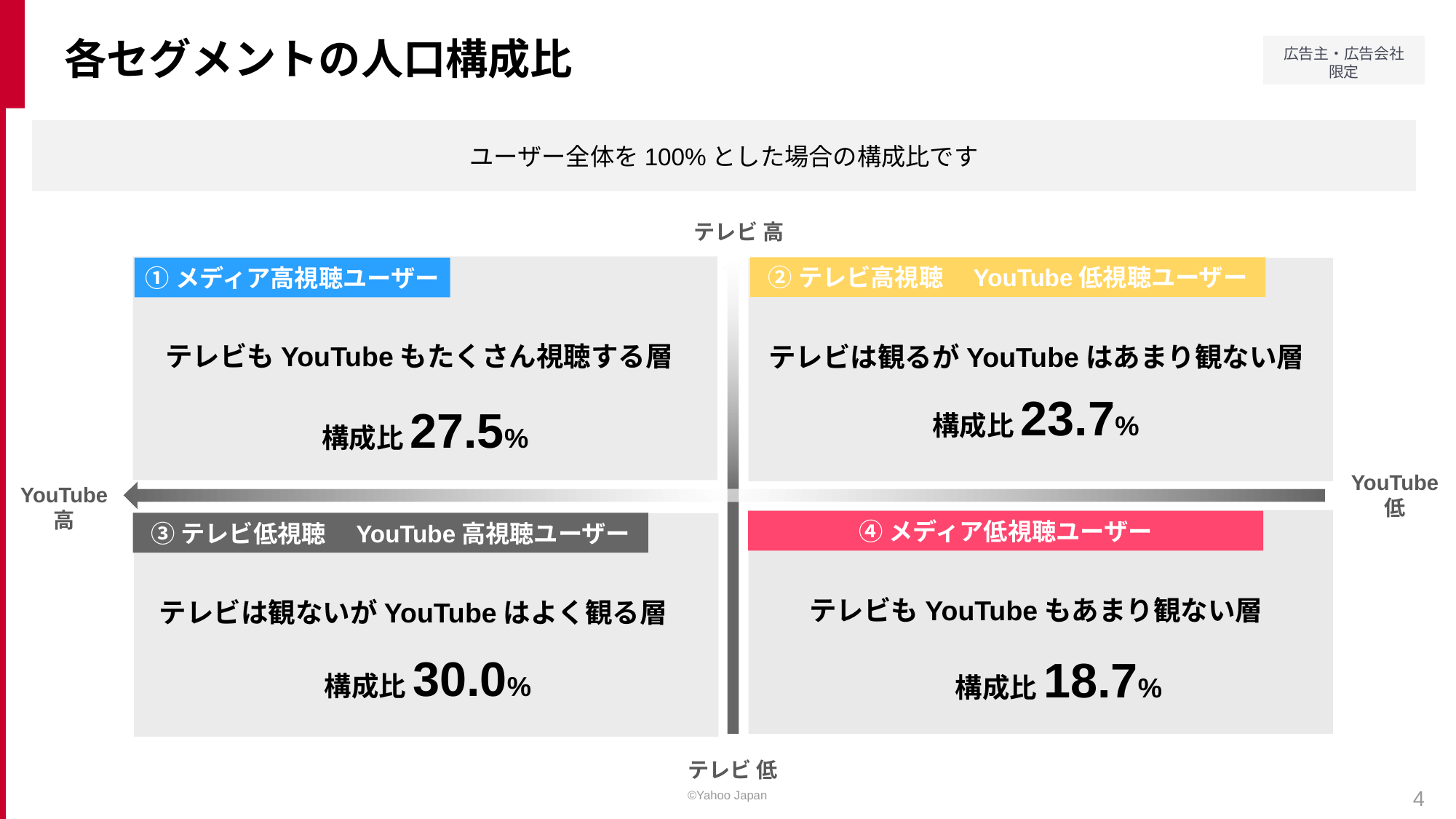

各セグメントの人口構成比
ユーザー全体を100%とした場合の構成比です
テレビ 高

②テレビ高視聴　YouTube低視聴ユーザー
①メディア高視聴ユーザー

テレビもYouTubeもたくさん視聴する層
テレビは観るがYouTubeはあまり観ない層
構成比23.7%
構成比27.5%
YouTube
低
YouTube
高

④メディア低視聴ユーザー
③テレビ低視聴　YouTube高視聴ユーザー

テレビもYouTubeもあまり観ない層
テレビは観ないがYouTubeはよく観る層
構成比30.0%
構成比18.7%
テレビ 低
4